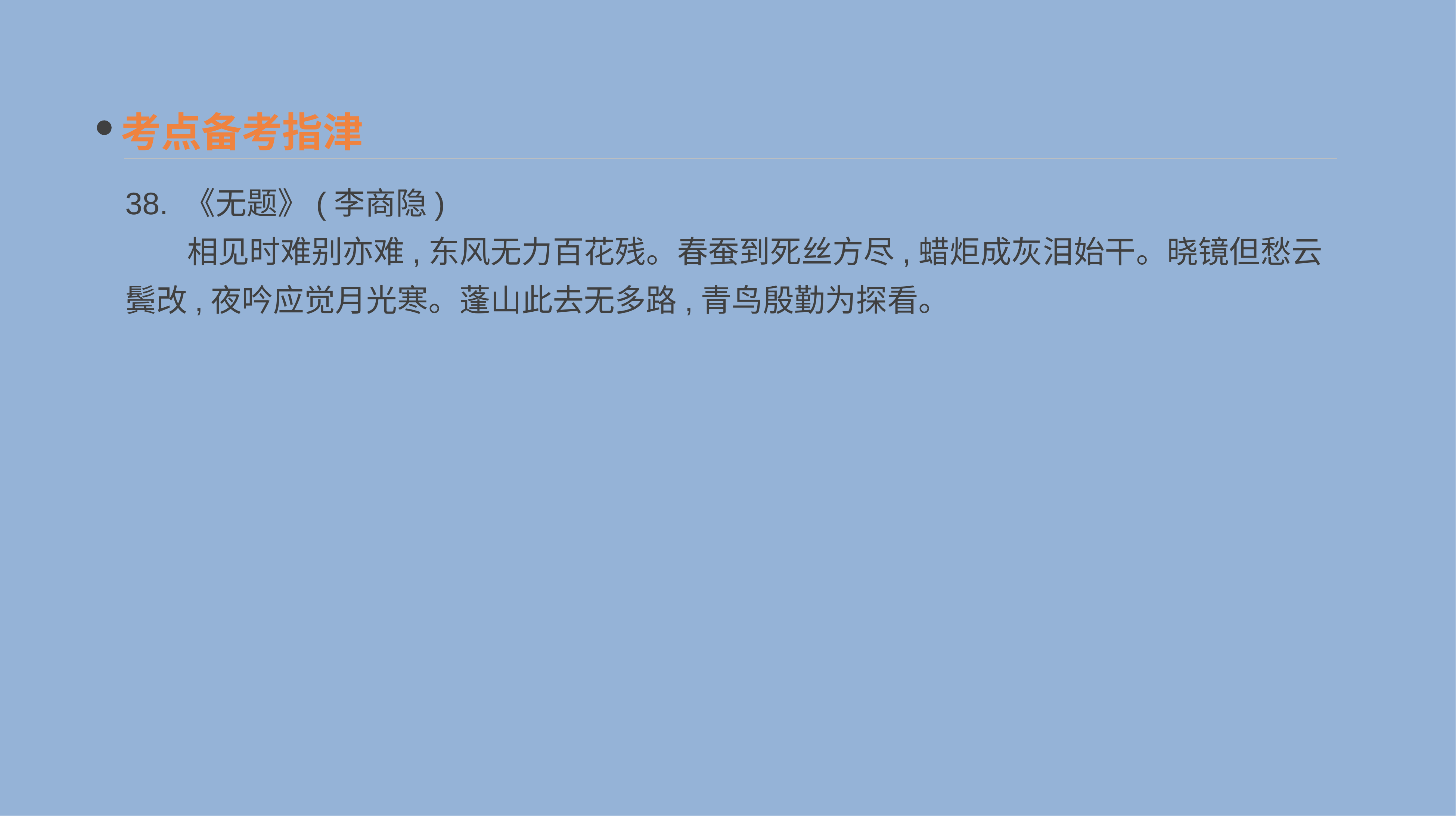

考点备考指津

38. 《无题》(李商隐)
　　相见时难别亦难,东风无力百花残。春蚕到死丝方尽,蜡炬成灰泪始干。晓镜但愁云鬓改,夜吟应觉月光寒。蓬山此去无多路,青鸟殷勤为探看。